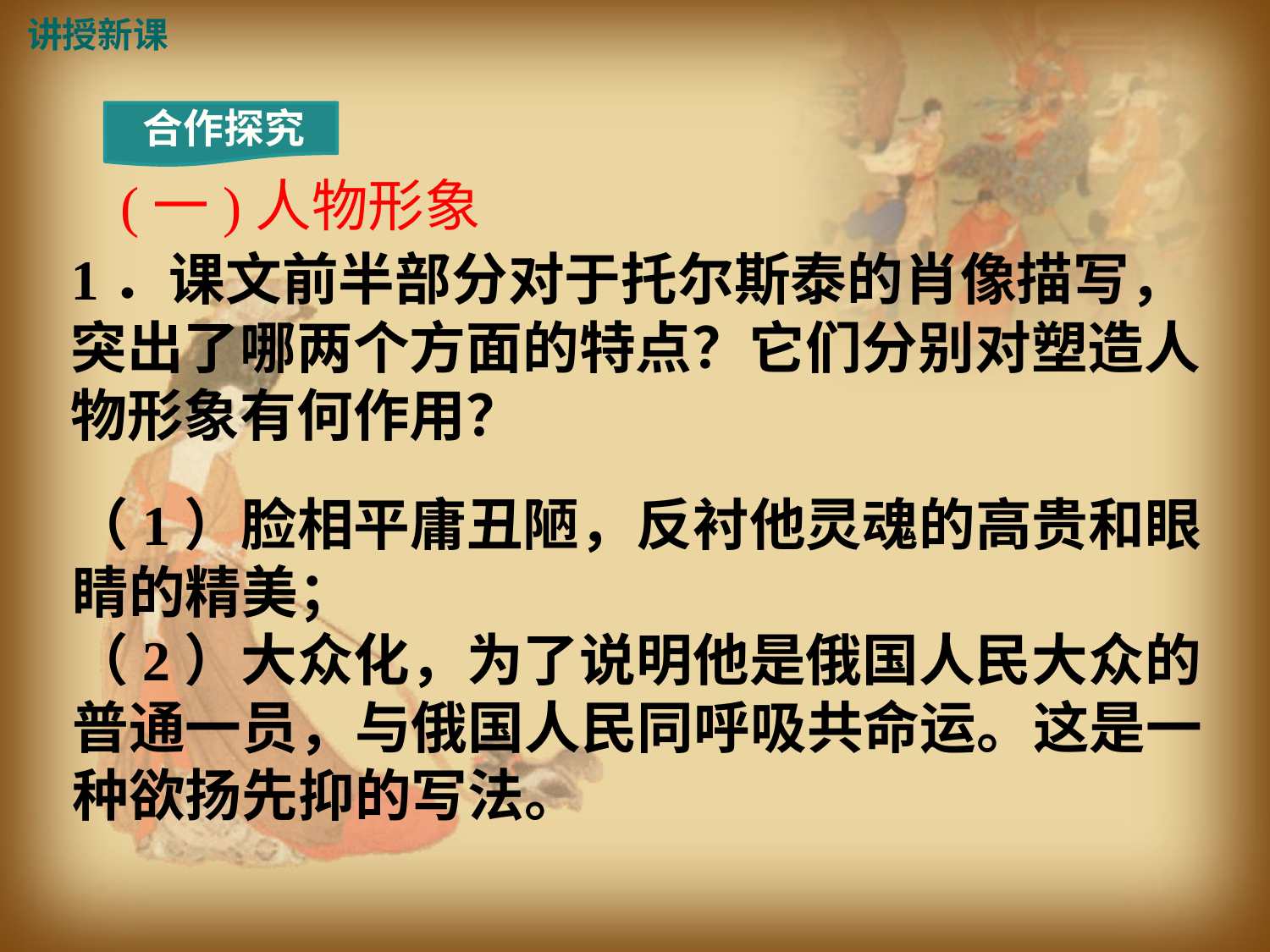

讲授新课
合作探究

(一)人物形象
1．课文前半部分对于托尔斯泰的肖像描写，突出了哪两个方面的特点？它们分别对塑造人物形象有何作用？
（1）脸相平庸丑陋，反衬他灵魂的高贵和眼睛的精美；
（2）大众化，为了说明他是俄国人民大众的普通一员，与俄国人民同呼吸共命运。这是一种欲扬先抑的写法。